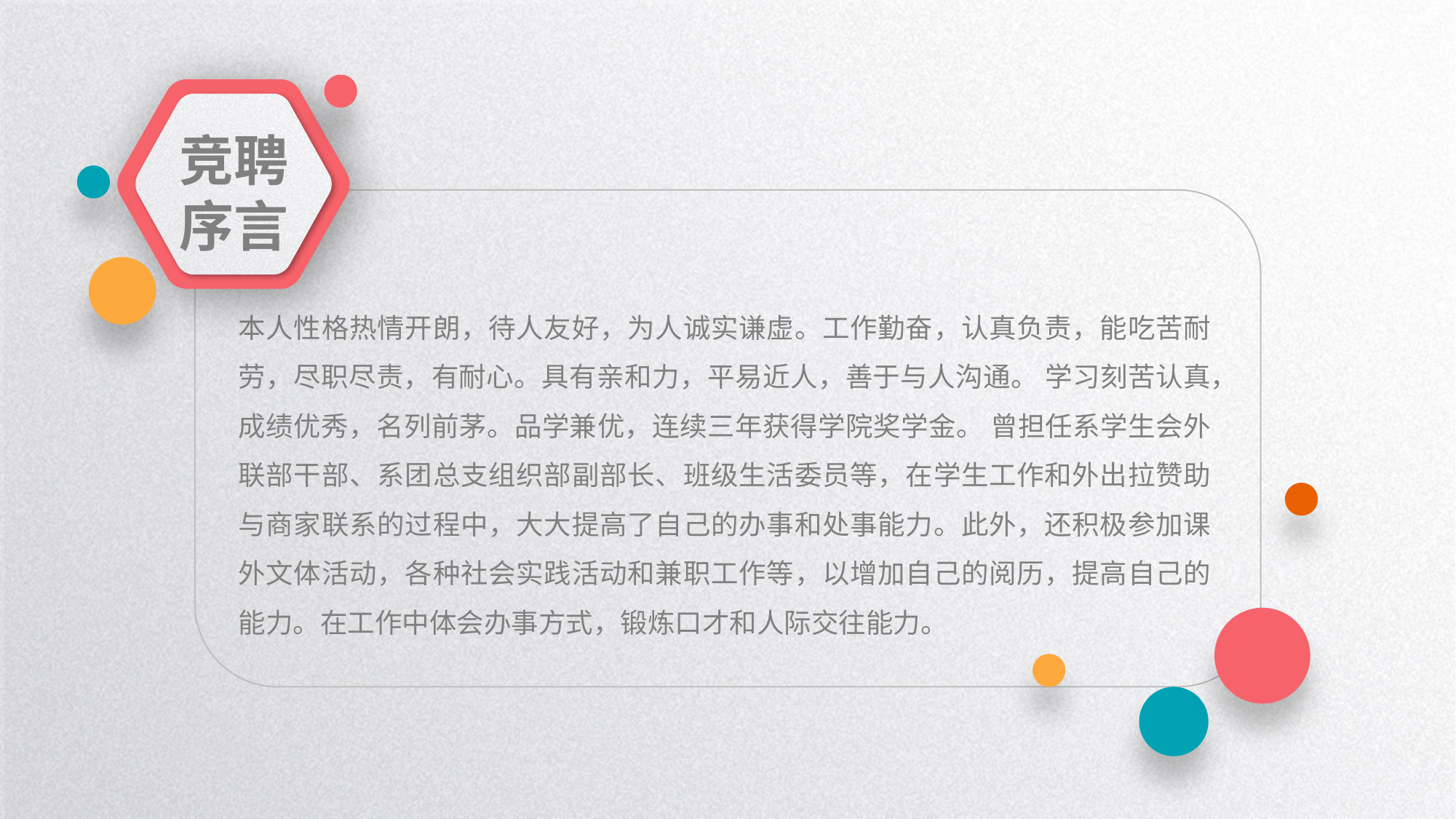

竞聘序言

本人性格热情开朗，待人友好，为人诚实谦虚。工作勤奋，认真负责，能吃苦耐劳，尽职尽责，有耐心。具有亲和力，平易近人，善于与人沟通。 学习刻苦认真，成绩优秀，名列前茅。品学兼优，连续三年获得学院奖学金。 曾担任系学生会外联部干部、系团总支组织部副部长、班级生活委员等，在学生工作和外出拉赞助与商家联系的过程中，大大提高了自己的办事和处事能力。此外，还积极参加课外文体活动，各种社会实践活动和兼职工作等，以增加自己的阅历，提高自己的能力。在工作中体会办事方式，锻炼口才和人际交往能力。